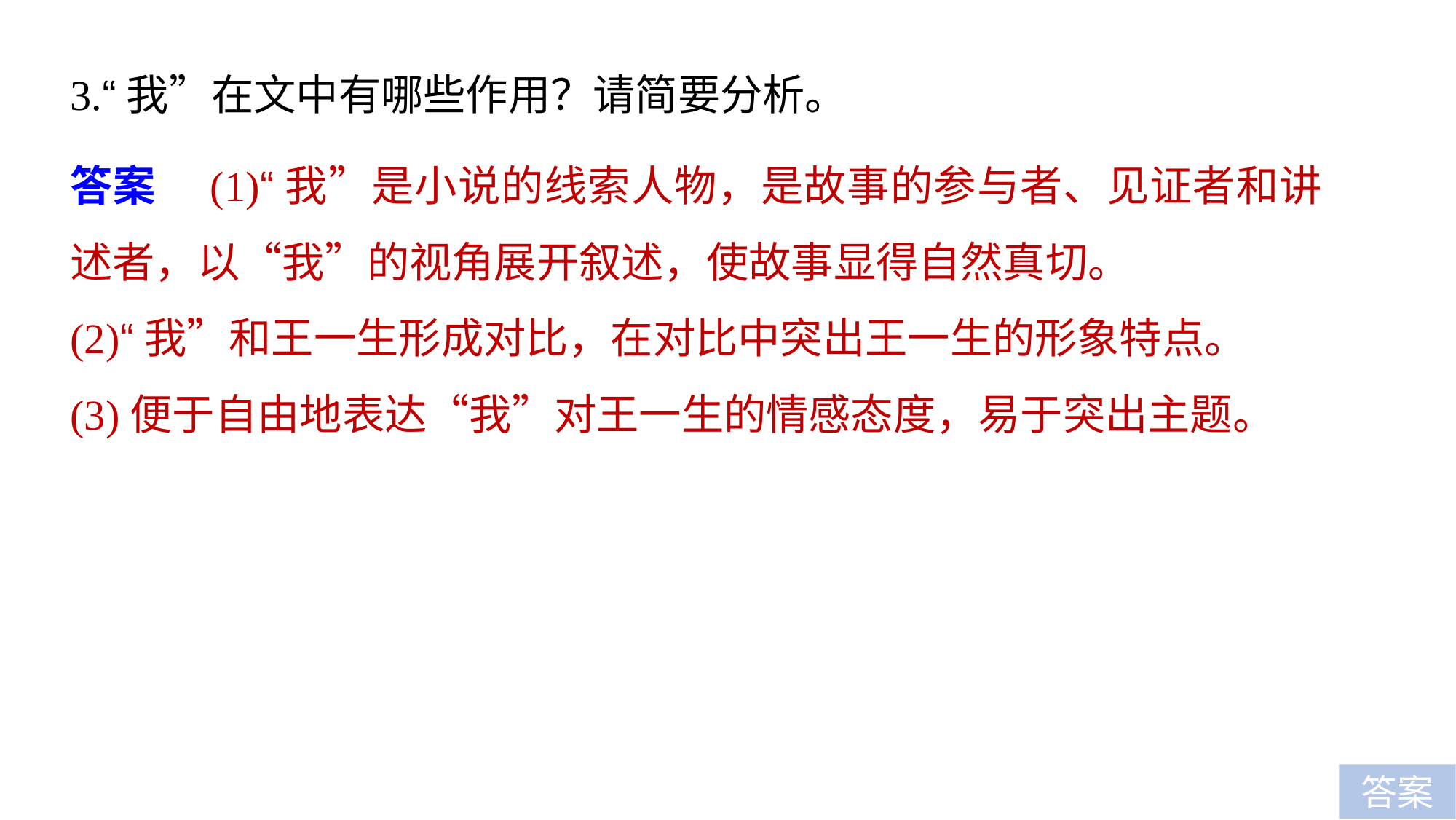

3.“我”在文中有哪些作用？请简要分析。
答案　(1)“我”是小说的线索人物，是故事的参与者、见证者和讲述者，以“我”的视角展开叙述，使故事显得自然真切。
(2)“我”和王一生形成对比，在对比中突出王一生的形象特点。
(3)便于自由地表达“我”对王一生的情感态度，易于突出主题。
答案